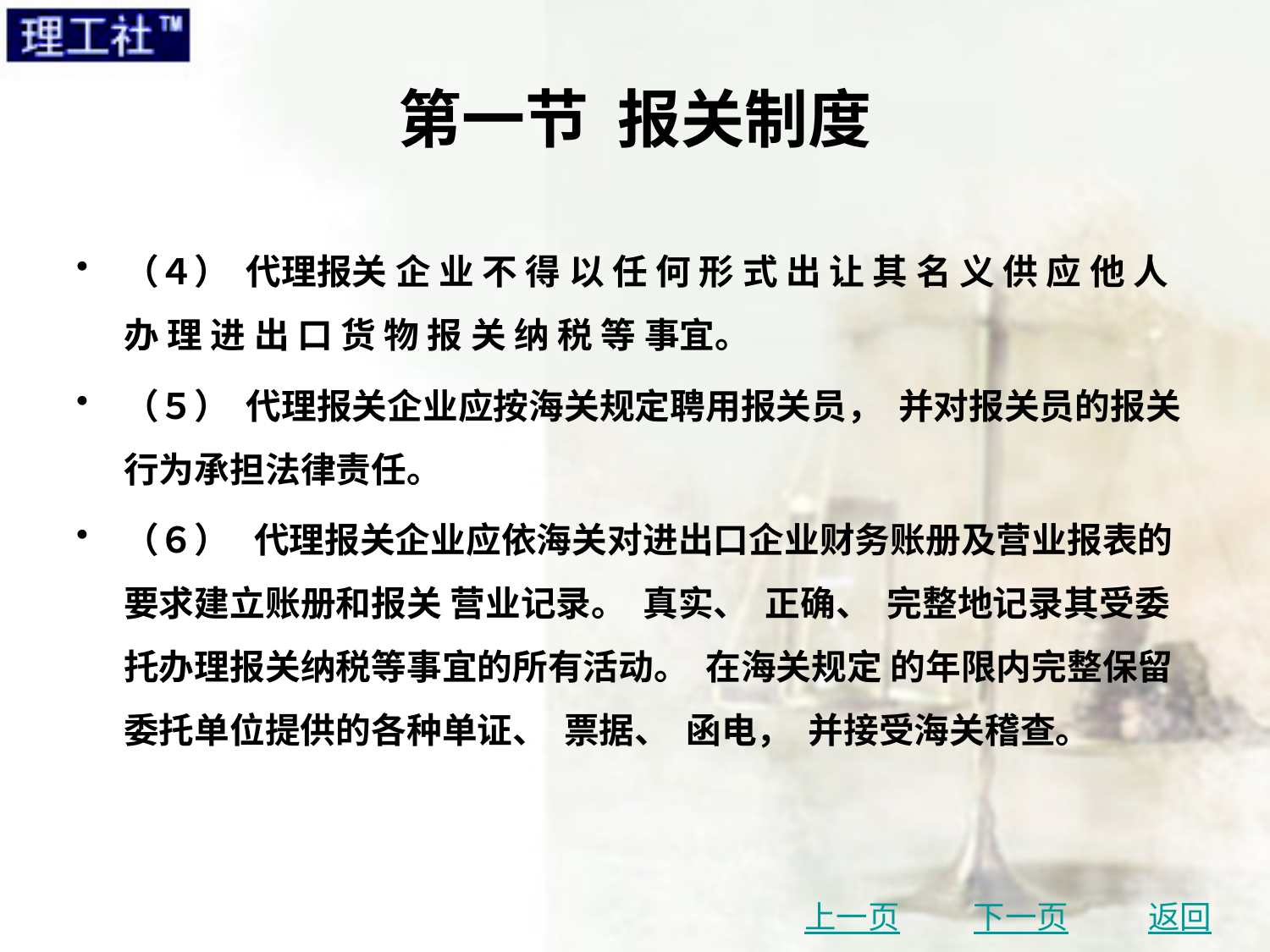

# 第一节  报关制度
（４）  代理报关 企 业 不 得 以 任 何 形 式 出 让 其 名 义 供 应 他 人 办 理 进 出 口 货 物 报 关 纳 税 等 事宜。
（５）  代理报关企业应按海关规定聘用报关员，  并对报关员的报关行为承担法律责任。
（６）   代理报关企业应依海关对进出口企业财务账册及营业报表的要求建立账册和报关 营业记录。  真实、  正确、  完整地记录其受委托办理报关纳税等事宜的所有活动。  在海关规定 的年限内完整保留委托单位提供的各种单证、  票据、  函电，  并接受海关稽查。
上一页
下一页
返回